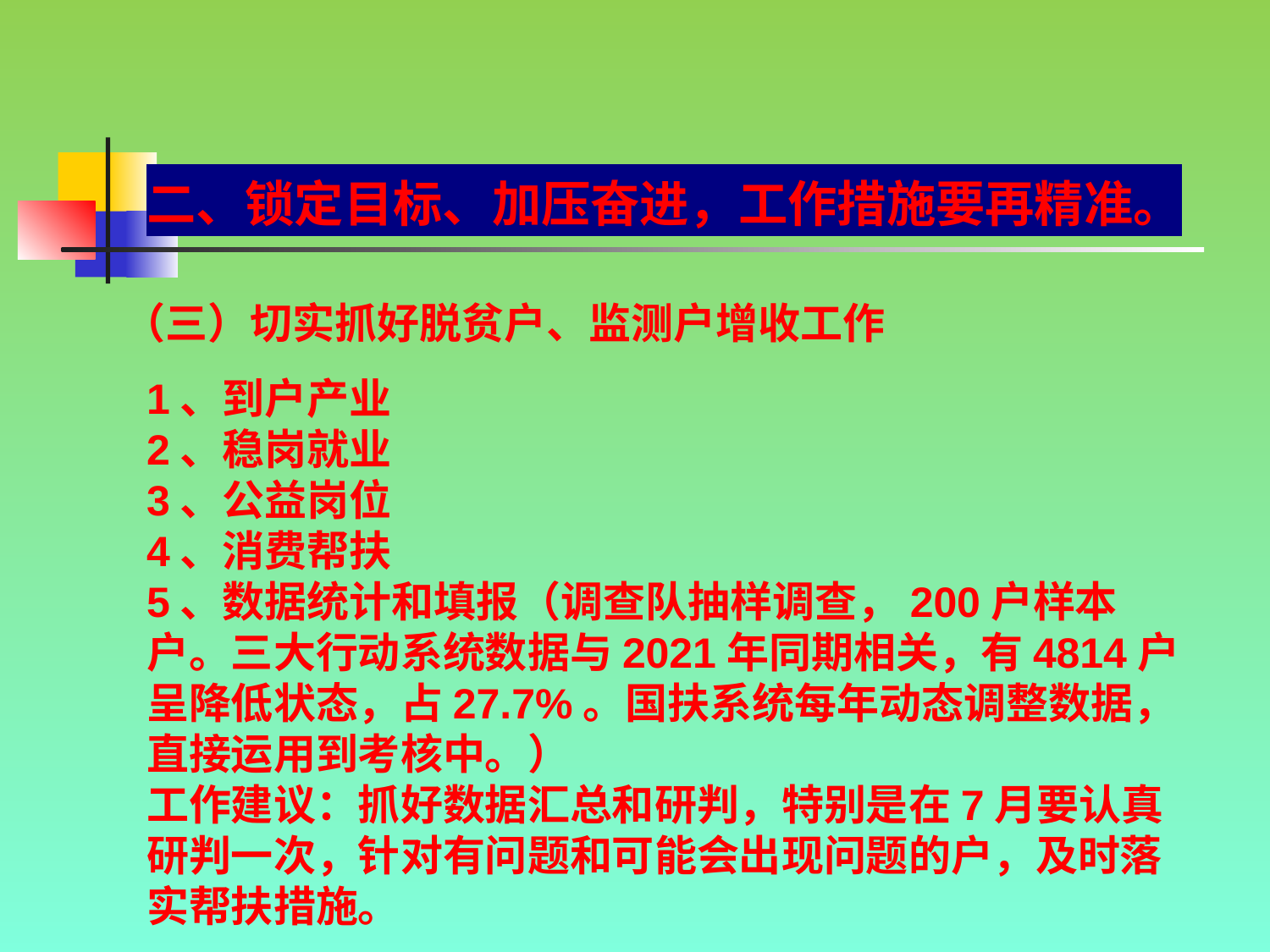

二、锁定目标、加压奋进，工作措施要再精准。
（三）切实抓好脱贫户、监测户增收工作
1、到户产业
2、稳岗就业
3、公益岗位
4、消费帮扶
5、数据统计和填报（调查队抽样调查，200户样本户。三大行动系统数据与2021年同期相关，有4814户呈降低状态，占27.7%。国扶系统每年动态调整数据，直接运用到考核中。）
工作建议：抓好数据汇总和研判，特别是在7月要认真研判一次，针对有问题和可能会出现问题的户，及时落实帮扶措施。